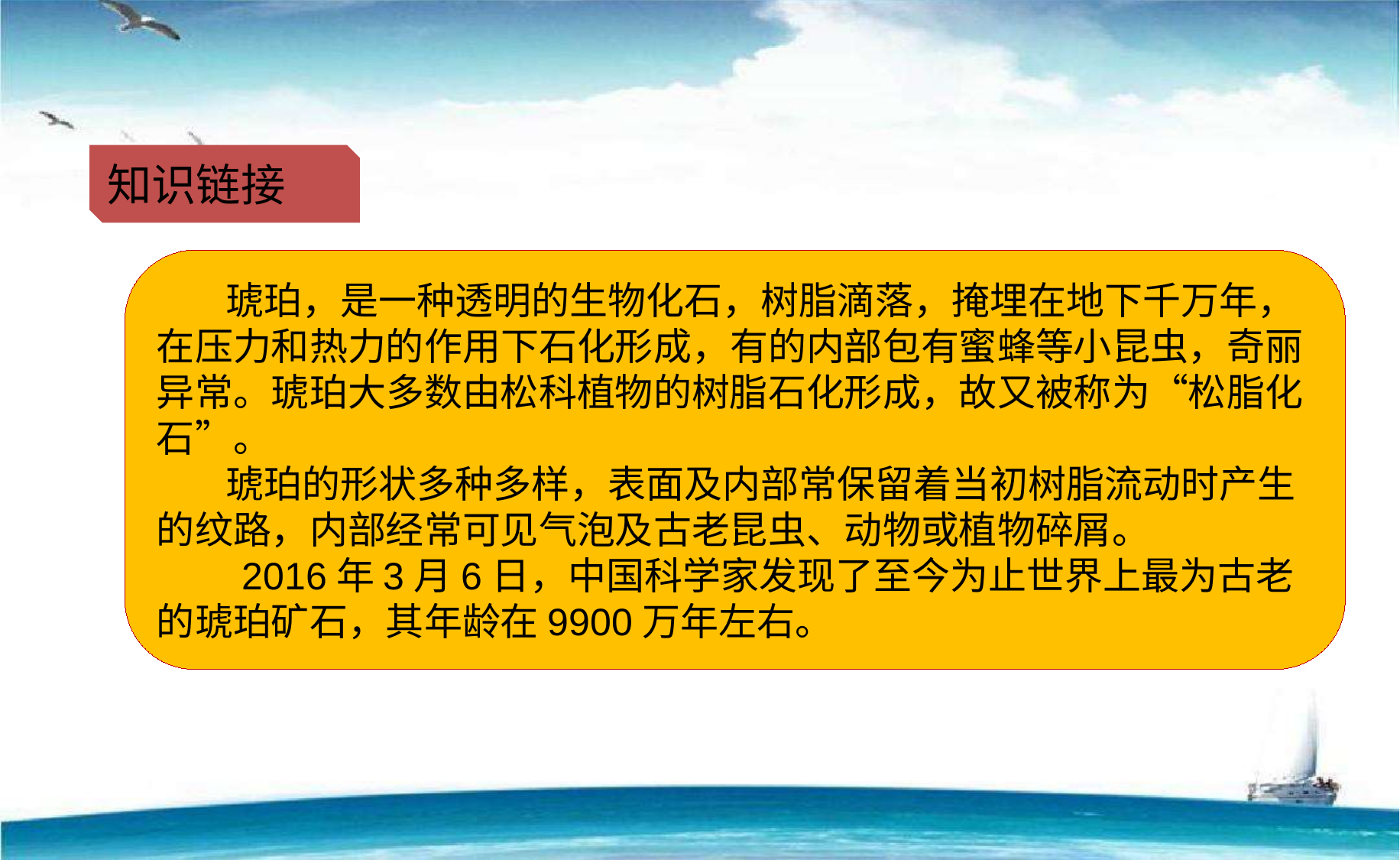

知识链接

       琥珀，是一种透明的生物化石，树脂滴落，掩埋在地下千万年，在压力和热力的作用下石化形成，有的内部包有蜜蜂等小昆虫，奇丽异常。琥珀大多数由松科植物的树脂石化形成，故又被称为“松脂化石”。
       琥珀的形状多种多样，表面及内部常保留着当初树脂流动时产生的纹路，内部经常可见气泡及古老昆虫、动物或植物碎屑。
        2016年3月6日，中国科学家发现了至今为止世界上最为古老的琥珀矿石，其年龄在9900万年左右。